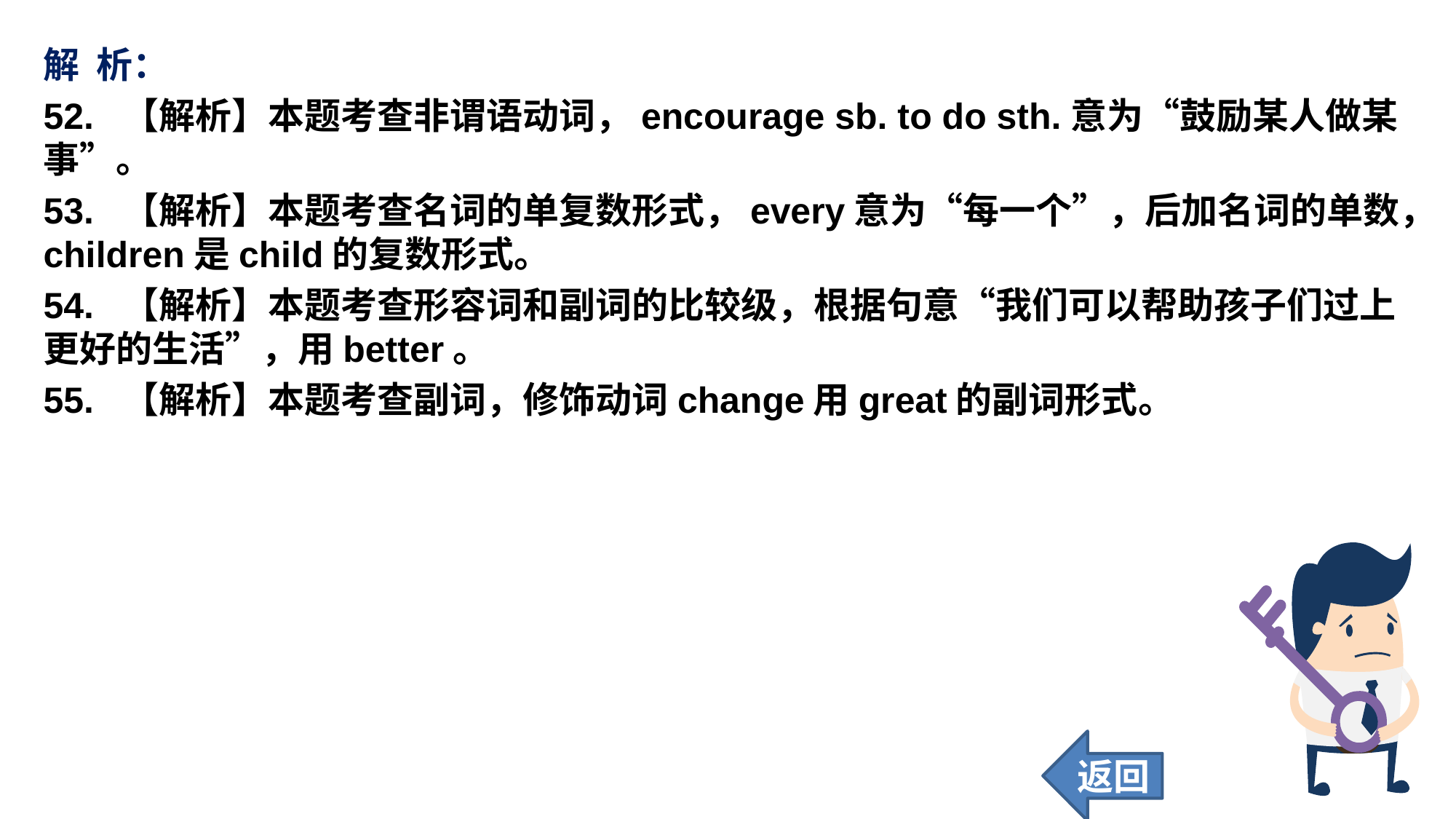

解  析：
52.  【解析】本题考查非谓语动词，encourage sb. to do sth.意为“鼓励某人做某事”。
53.  【解析】本题考查名词的单复数形式，every意为“每一个”，后加名词的单数，children是child的复数形式。
54.  【解析】本题考查形容词和副词的比较级，根据句意“我们可以帮助孩子们过上更好的生活”，用better。
55.  【解析】本题考查副词，修饰动词change用great的副词形式。

返回
54